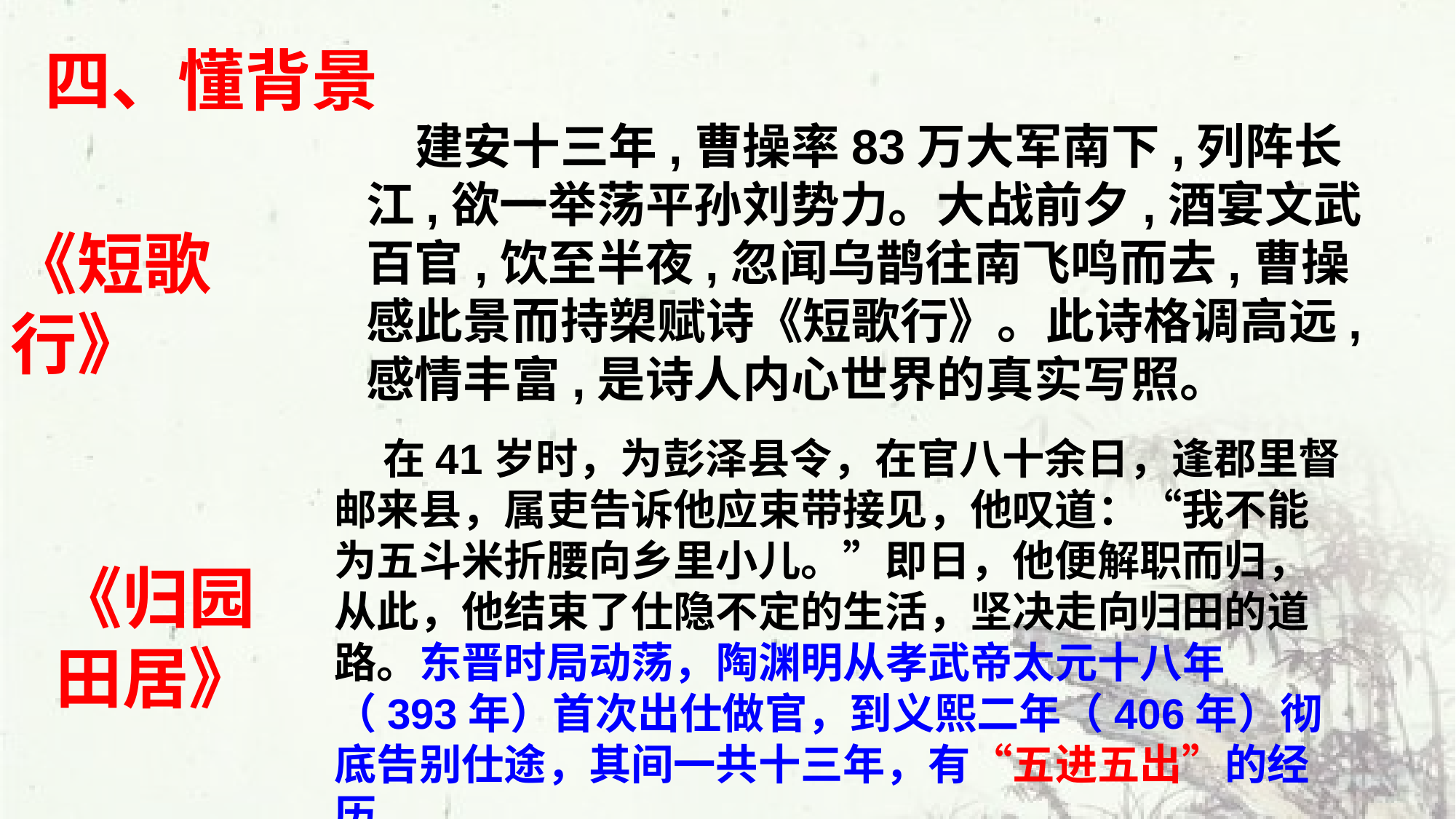

四、懂背景
    建安十三年,曹操率83万大军南下,列阵长江,欲一举荡平孙刘势力。大战前夕,酒宴文武百官,饮至半夜,忽闻乌鹊往南飞鸣而去,曹操感此景而持槊赋诗《短歌行》。此诗格调高远,感情丰富,是诗人内心世界的真实写照。
《短歌行》
    在41岁时，为彭泽县令，在官八十余日，逢郡里督邮来县，属吏告诉他应束带接见，他叹道：“我不能为五斗米折腰向乡里小儿。”即日，他便解职而归，从此，他结束了仕隐不定的生活，坚决走向归田的道路。东晋时局动荡，陶渊明从孝武帝太元十八年（393年）首次出仕做官，到义熙二年（406年）彻底告别仕途，其间一共十三年，有“五进五出”的经历
《归园田居》